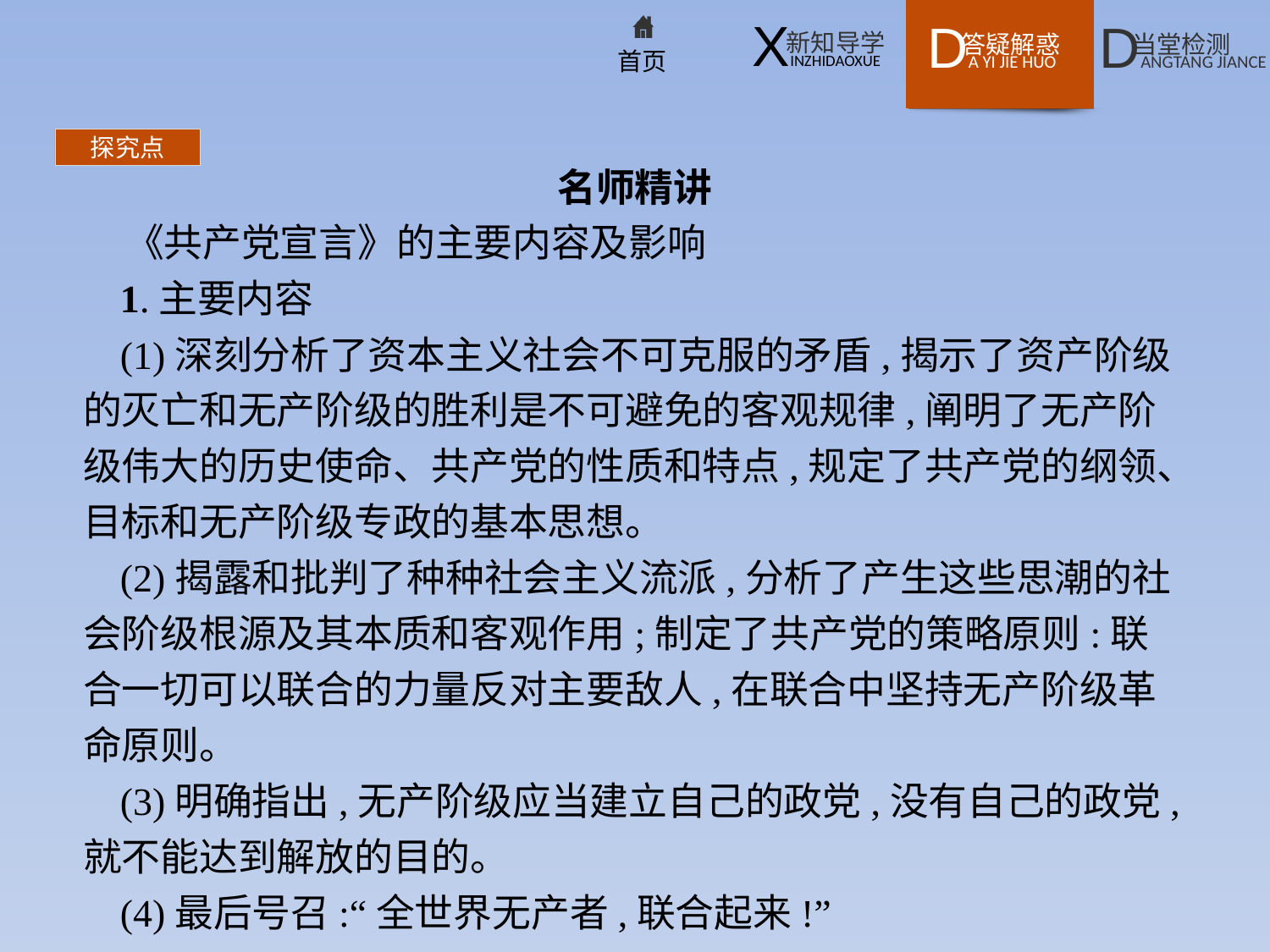

探究点
名师精讲
《共产党宣言》的主要内容及影响
1.主要内容
(1)深刻分析了资本主义社会不可克服的矛盾,揭示了资产阶级的灭亡和无产阶级的胜利是不可避免的客观规律,阐明了无产阶级伟大的历史使命、共产党的性质和特点,规定了共产党的纲领、目标和无产阶级专政的基本思想。
(2)揭露和批判了种种社会主义流派,分析了产生这些思潮的社会阶级根源及其本质和客观作用;制定了共产党的策略原则:联合一切可以联合的力量反对主要敌人,在联合中坚持无产阶级革命原则。
(3)明确指出,无产阶级应当建立自己的政党,没有自己的政党,就不能达到解放的目的。
(4)最后号召:“全世界无产者,联合起来!”